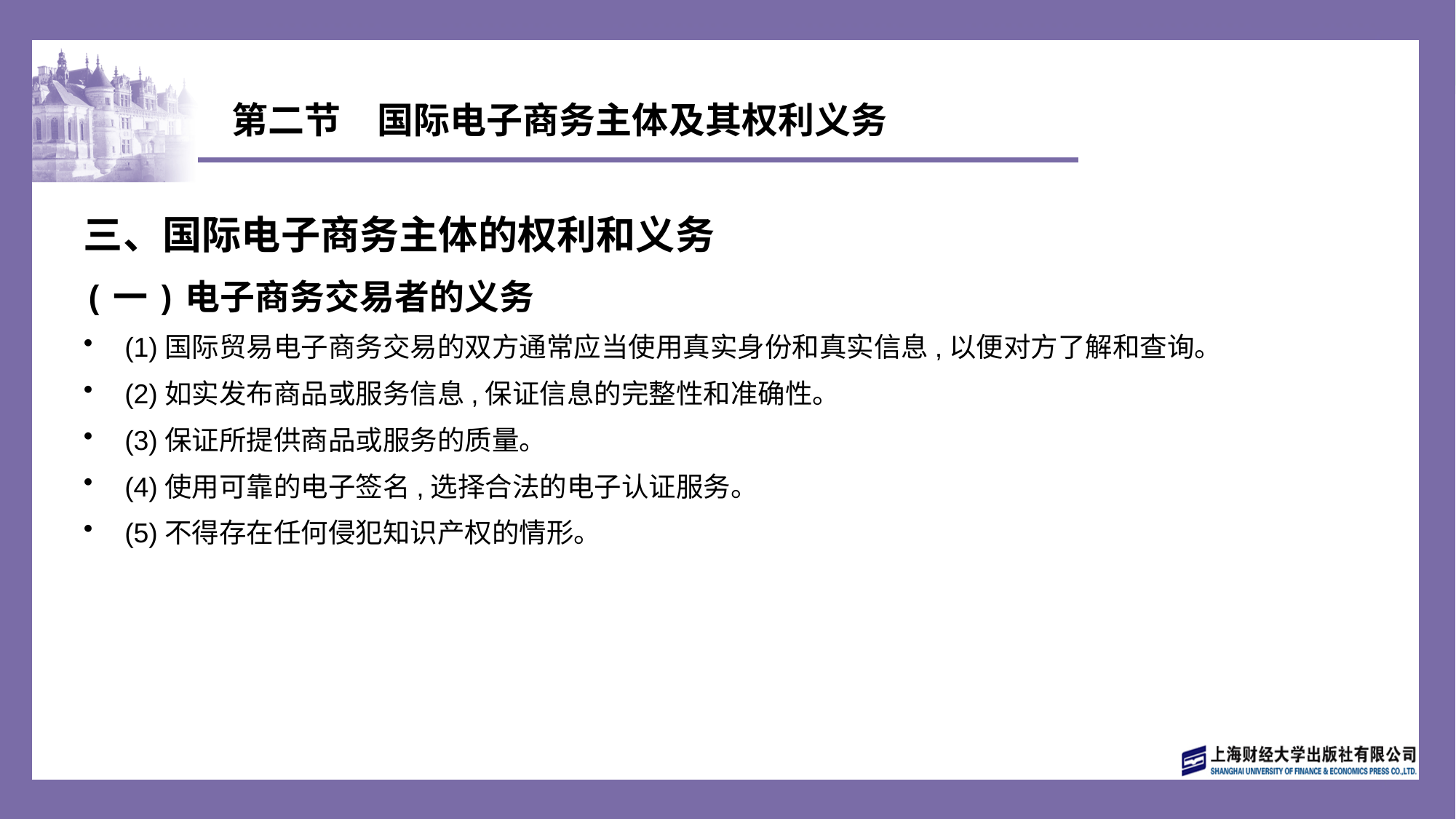

# 第二节　国际电子商务主体及其权利义务
三、国际电子商务主体的权利和义务
(一)电子商务交易者的义务
(1)国际贸易电子商务交易的双方通常应当使用真实身份和真实信息,以便对方了解和查询。
(2)如实发布商品或服务信息,保证信息的完整性和准确性。
(3)保证所提供商品或服务的质量。
(4)使用可靠的电子签名,选择合法的电子认证服务。
(5)不得存在任何侵犯知识产权的情形。